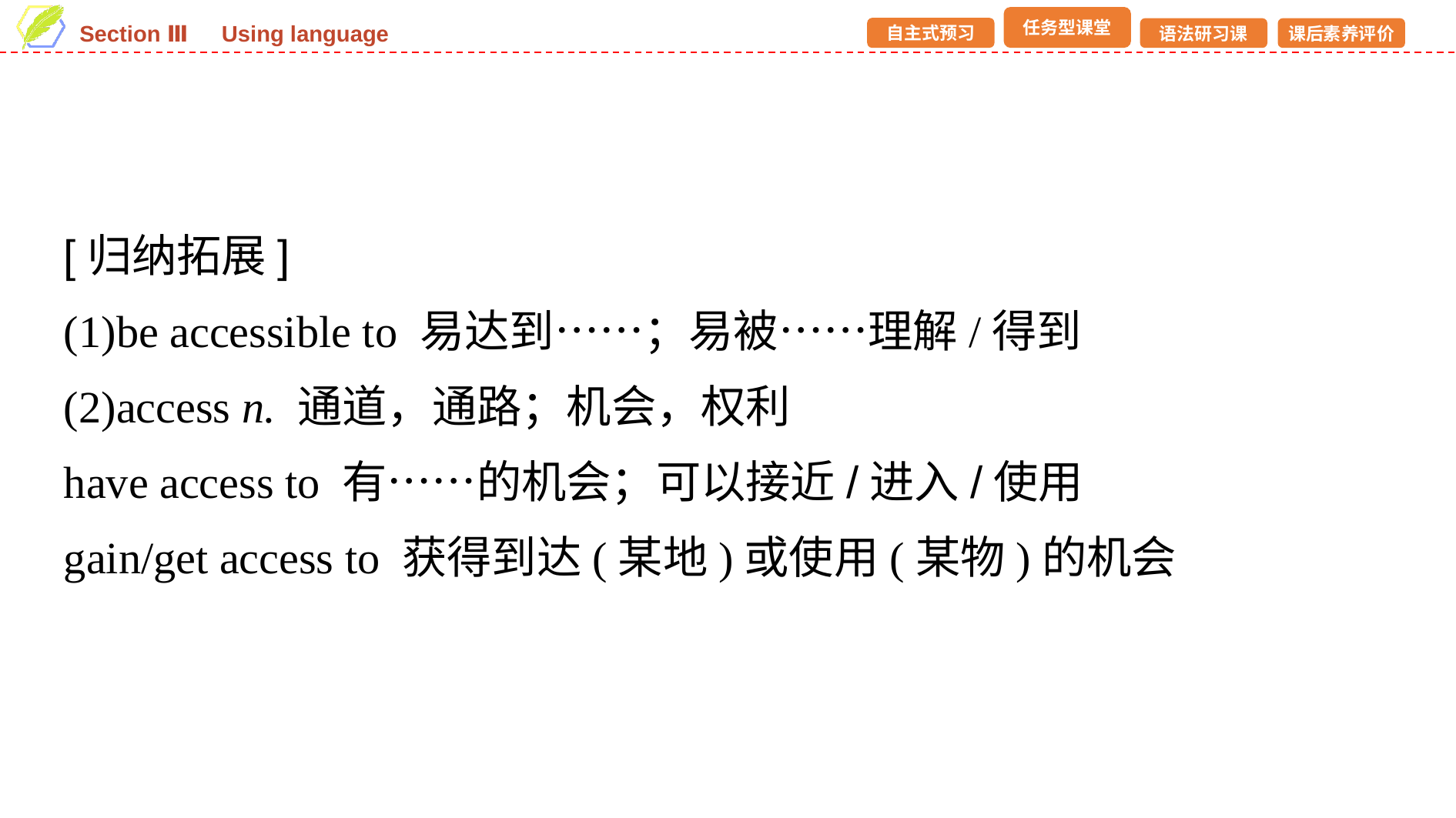

[归纳拓展]
(1)be accessible to 易达到……；易被……理解/得到
(2)access n. 通道，通路；机会，权利
have access to 有……的机会；可以接近/进入/使用
gain/get access to 获得到达(某地)或使用(某物)的机会